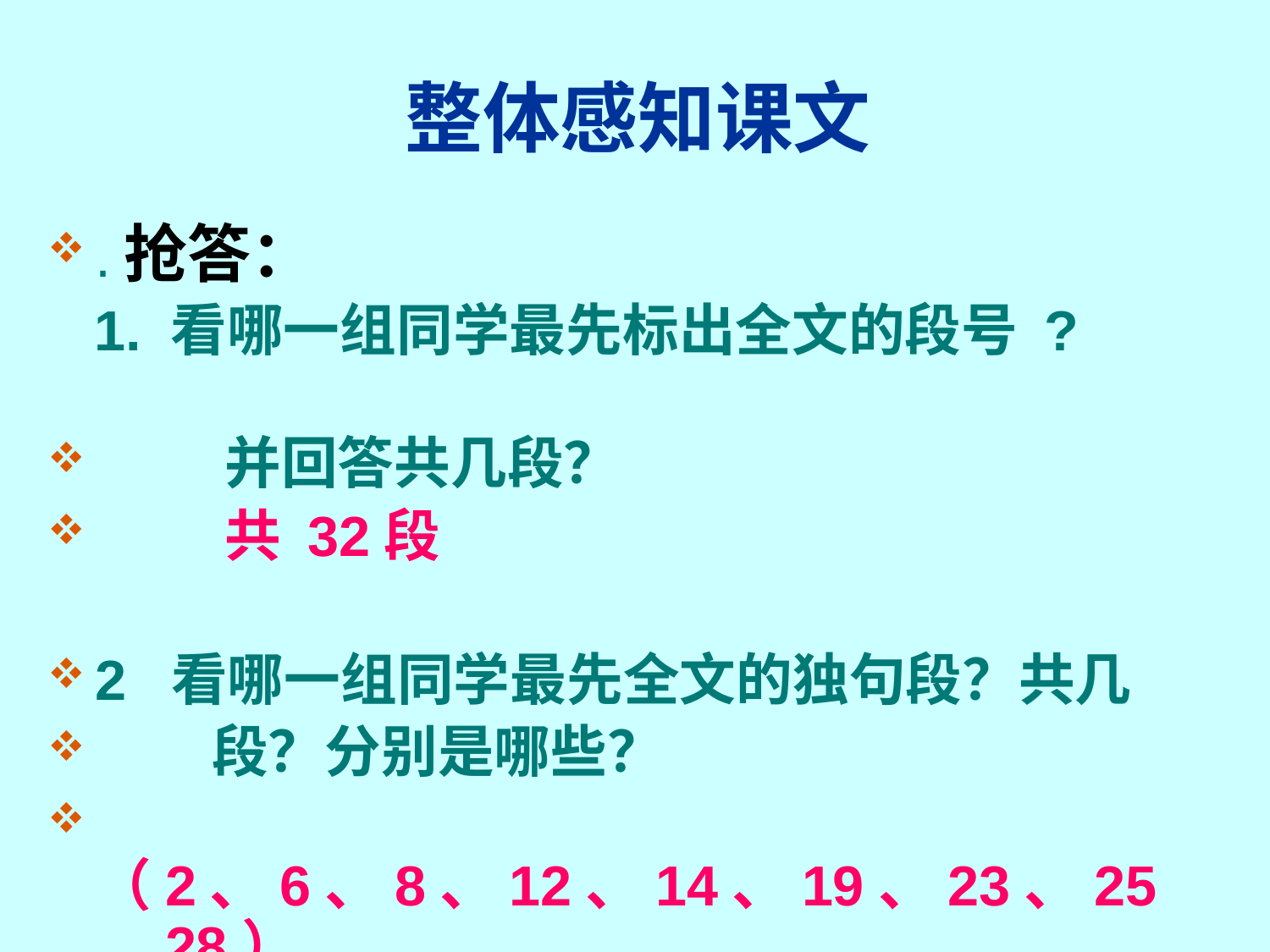

# 整体感知课文
.抢答：
   1. 看哪一组同学最先标出全文的段号 ?
         并回答共几段？
         共 32段

2  看哪一组同学最先全文的独句段？共几
        段？分别是哪些？
 （2、6、8、12、14、19、23、25、28）